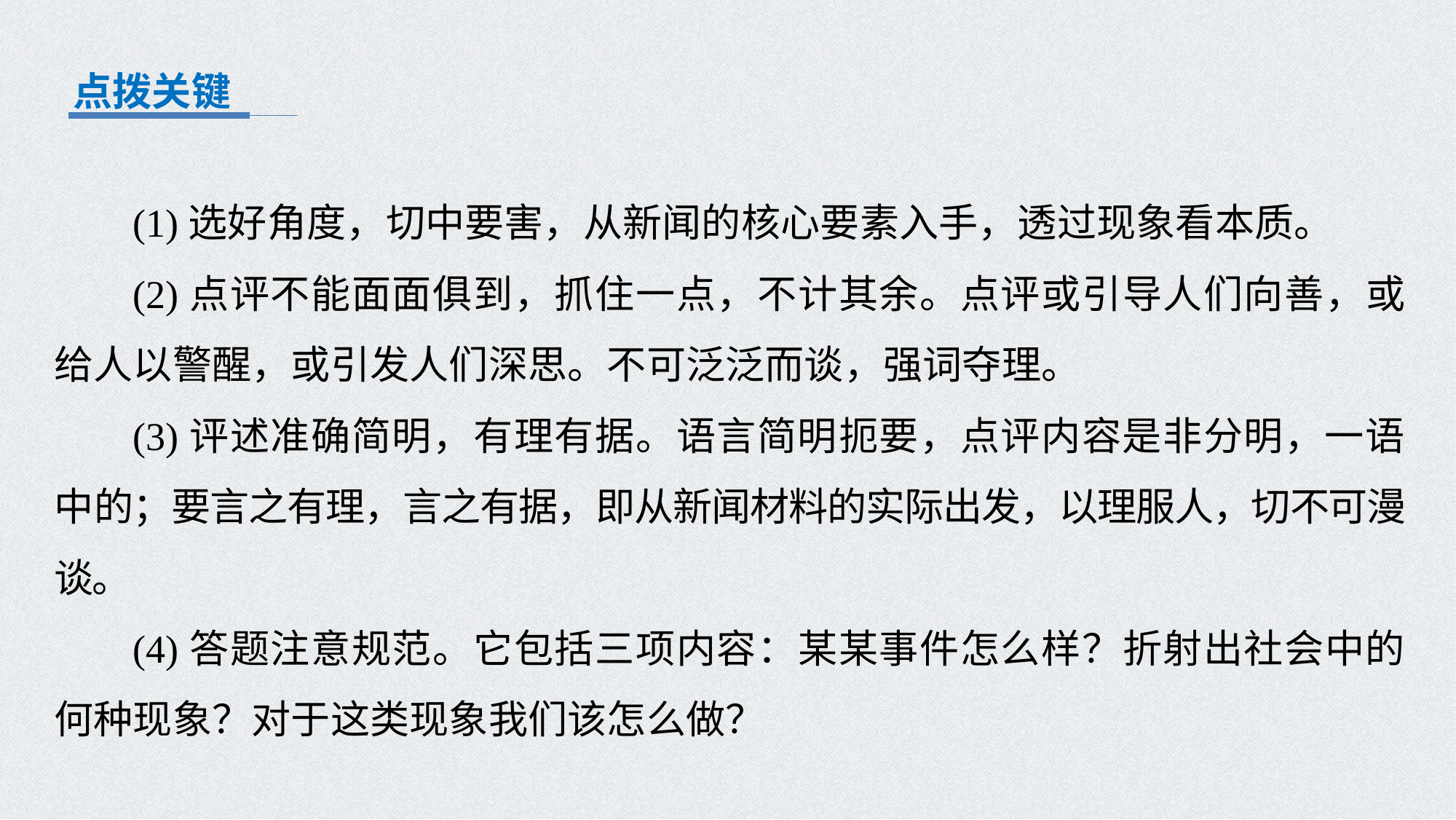

点拨关键
(1)选好角度，切中要害，从新闻的核心要素入手，透过现象看本质。
(2)点评不能面面俱到，抓住一点，不计其余。点评或引导人们向善，或给人以警醒，或引发人们深思。不可泛泛而谈，强词夺理。
(3)评述准确简明，有理有据。语言简明扼要，点评内容是非分明，一语中的；要言之有理，言之有据，即从新闻材料的实际出发，以理服人，切不可漫谈。
(4)答题注意规范。它包括三项内容：某某事件怎么样？折射出社会中的何种现象？对于这类现象我们该怎么做？